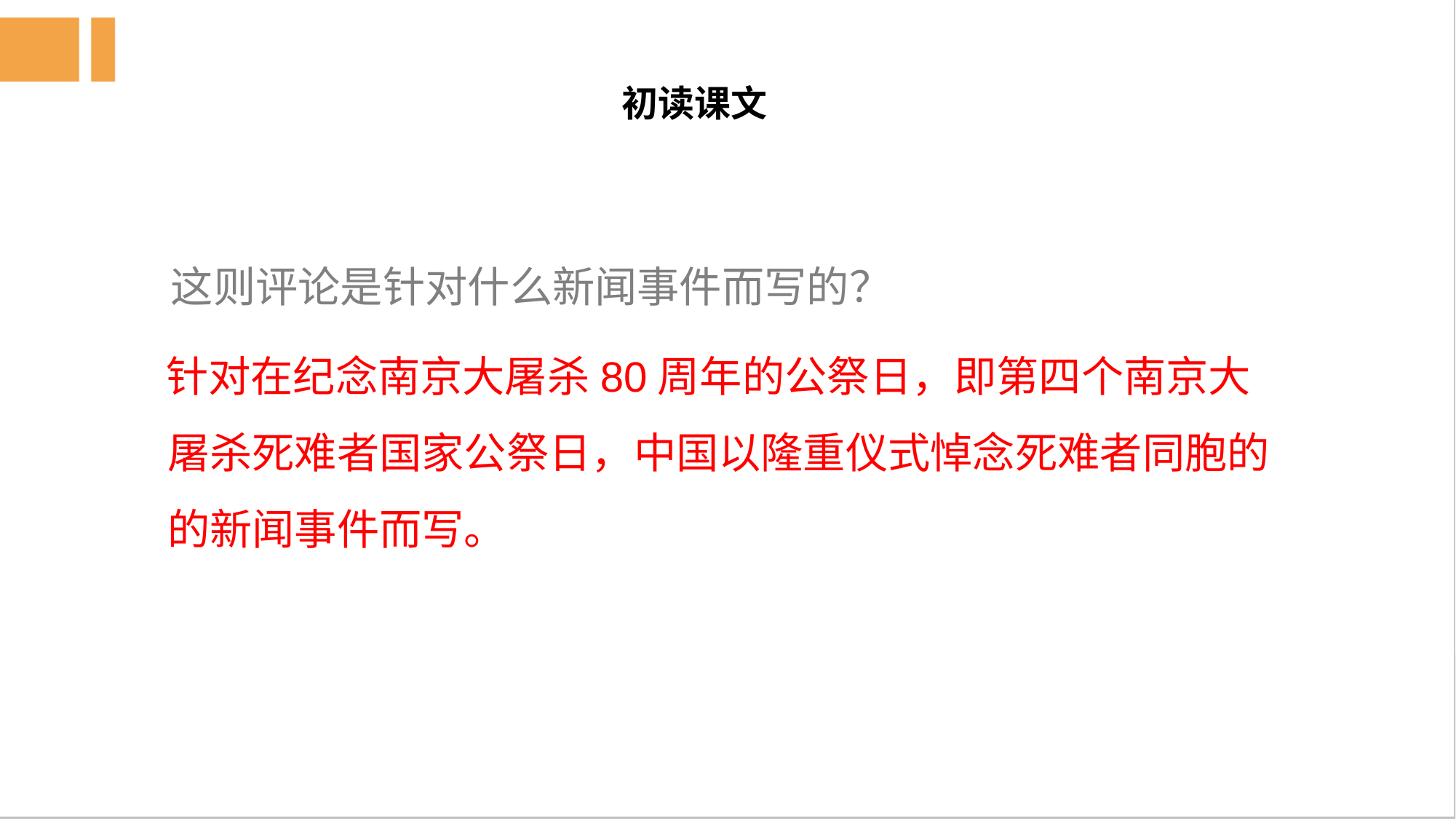

初读课文
这则评论是针对什么新闻事件而写的？
针对在纪念南京大屠杀80周年的公祭日，即第四个南京大屠杀死难者国家公祭日，中国以隆重仪式悼念死难者同胞的的新闻事件而写。